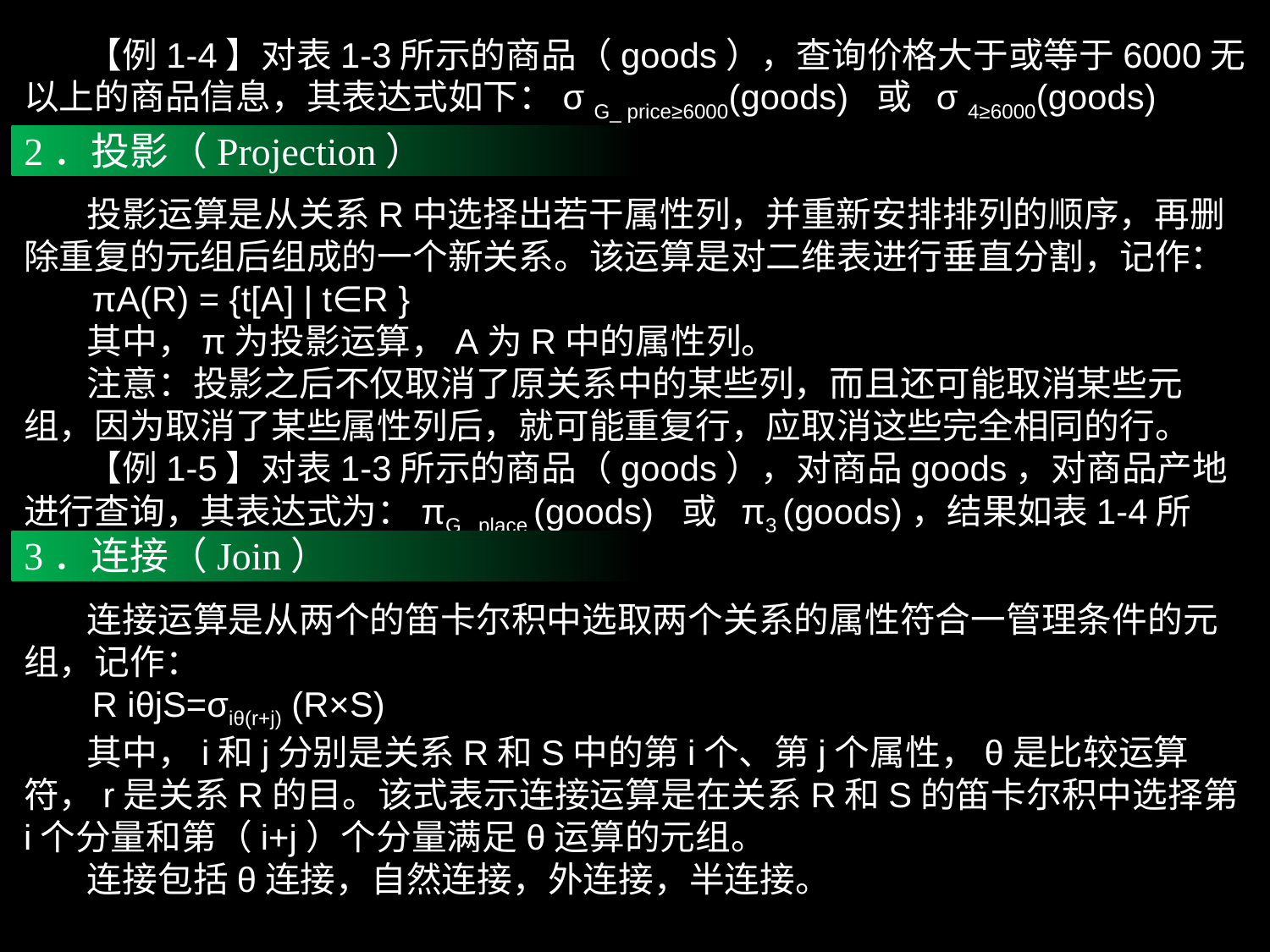

【例1-4】对表1-3所示的商品（goods），查询价格大于或等于6000无以上的商品信息，其表达式如下：σ G_ price≥6000(goods)  或  σ 4≥6000(goods)
2．投影（Projection）
       投影运算是从关系R中选择出若干属性列，并重新安排排列的顺序，再删除重复的元组后组成的一个新关系。该运算是对二维表进行垂直分割，记作：
       πA(R) = {t[A] | t∈R }
       其中，π为投影运算，A为R中的属性列。
       注意：投影之后不仅取消了原关系中的某些列，而且还可能取消某些元组，因为取消了某些属性列后，就可能重复行，应取消这些完全相同的行。
       【例1-5】对表1-3所示的商品（goods），对商品goods，对商品产地进行查询，其表达式为：πG_ place (goods)  或  π3 (goods)，结果如表1-4所示。
表1-4  投影运算结果
3．连接（Join）
       连接运算是从两个的笛卡尔积中选取两个关系的属性符合一管理条件的元组，记作：
       R iθjS=σiθ(r+j) (R×S)
       其中，i和j分别是关系R和S中的第i个、第j个属性，θ是比较运算符，r是关系R的目。该式表示连接运算是在关系R和S的笛卡尔积中选择第i个分量和第（i+j）个分量满足θ运算的元组。
       连接包括θ连接，自然连接，外连接，半连接。